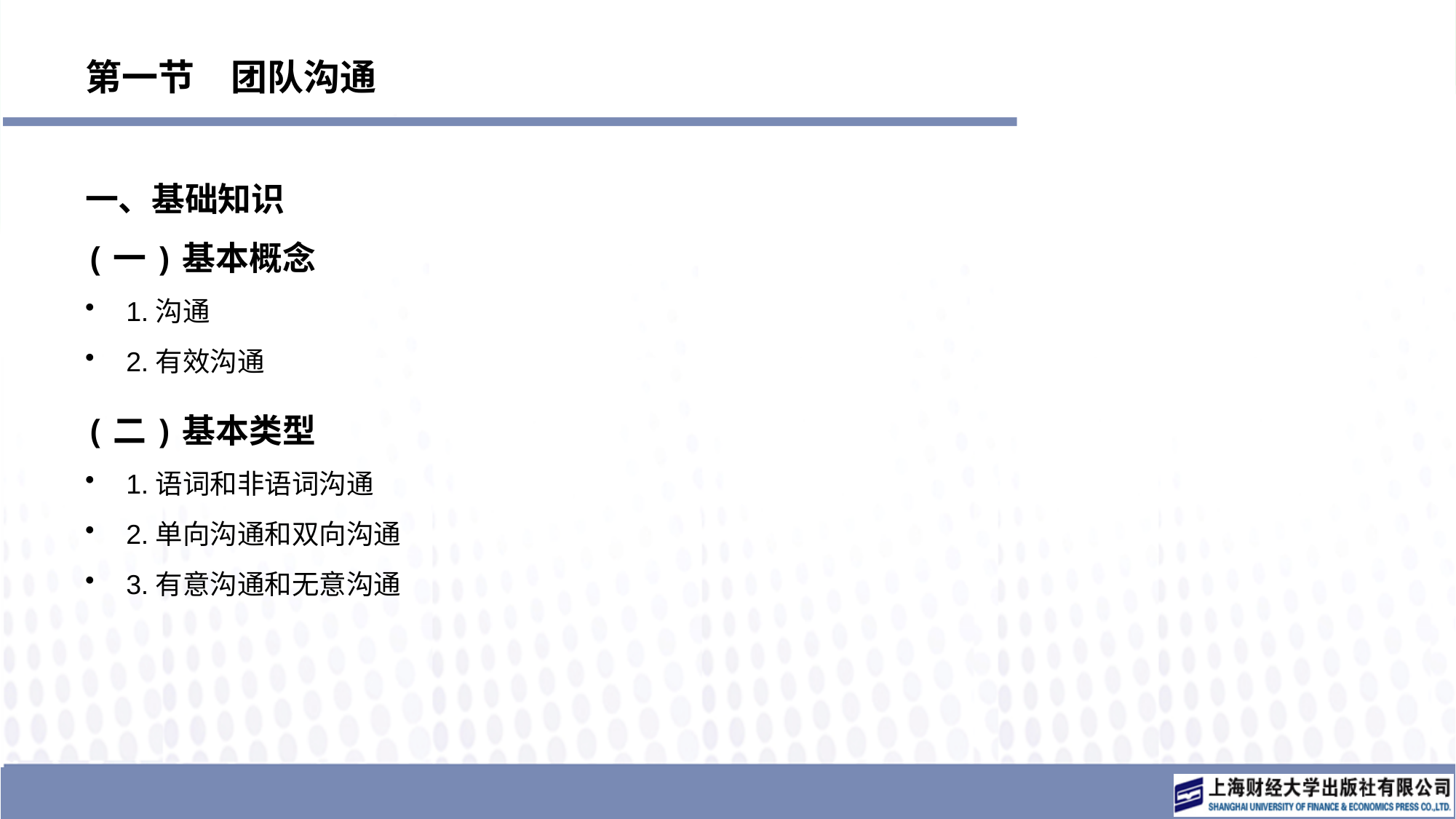

# 第一节　团队沟通
一、基础知识
(一)基本概念
1.沟通
2.有效沟通
(二)基本类型
1.语词和非语词沟通
2.单向沟通和双向沟通
3.有意沟通和无意沟通